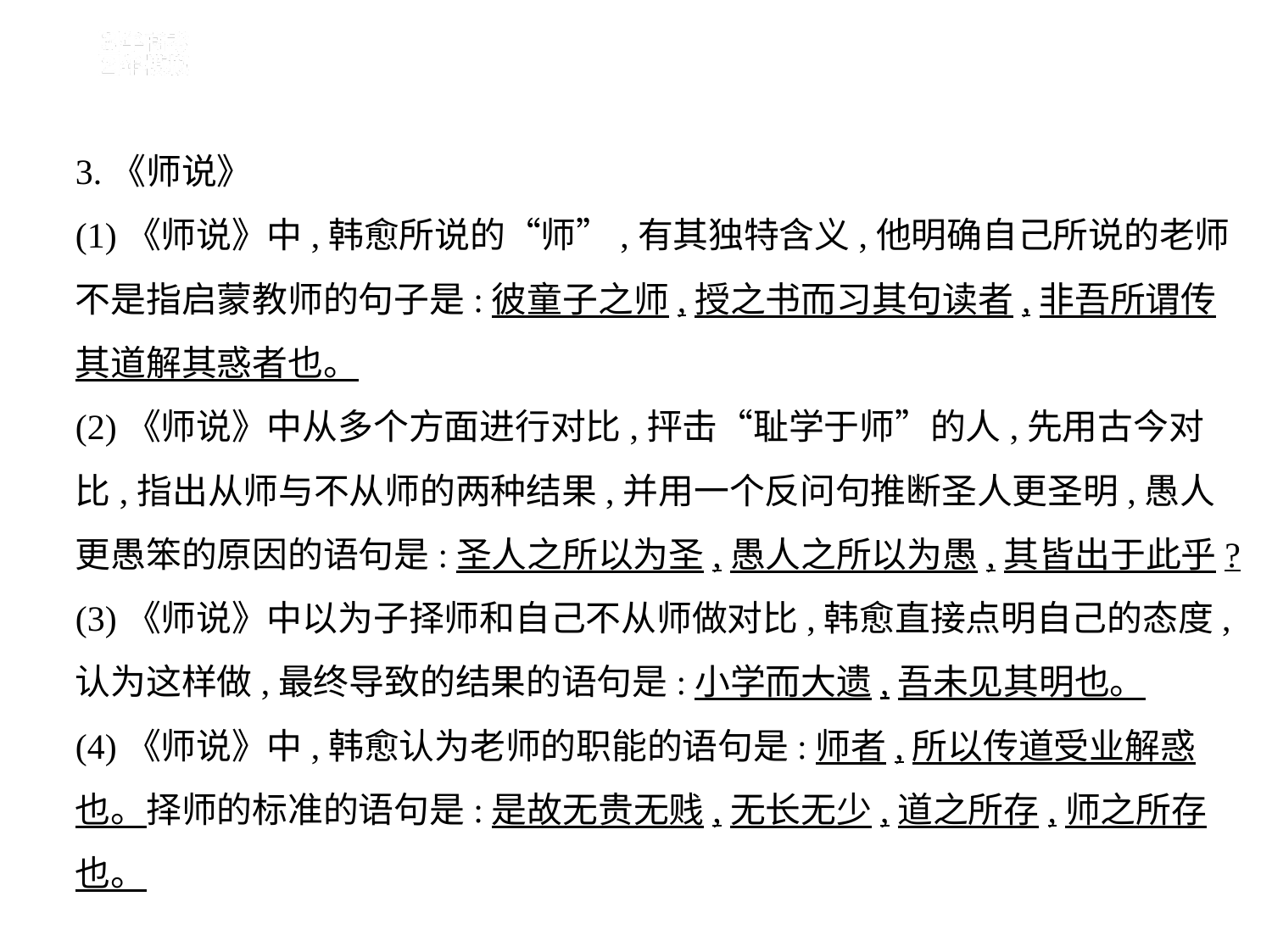

3.《师说》
(1)《师说》中,韩愈所说的“师”,有其独特含义,他明确自己所说的老师
不是指启蒙教师的句子是:彼童子之师,授之书而习其句读者,非吾所谓传
其道解其惑者也。
(2)《师说》中从多个方面进行对比,抨击“耻学于师”的人,先用古今对
比,指出从师与不从师的两种结果,并用一个反问句推断圣人更圣明,愚人
更愚笨的原因的语句是:圣人之所以为圣,愚人之所以为愚,其皆出于此乎?
(3)《师说》中以为子择师和自己不从师做对比,韩愈直接点明自己的态度,
认为这样做,最终导致的结果的语句是:小学而大遗,吾未见其明也。
(4)《师说》中,韩愈认为老师的职能的语句是:师者,所以传道受业解惑
也。择师的标准的语句是:是故无贵无贱,无长无少,道之所存,师之所存
也。